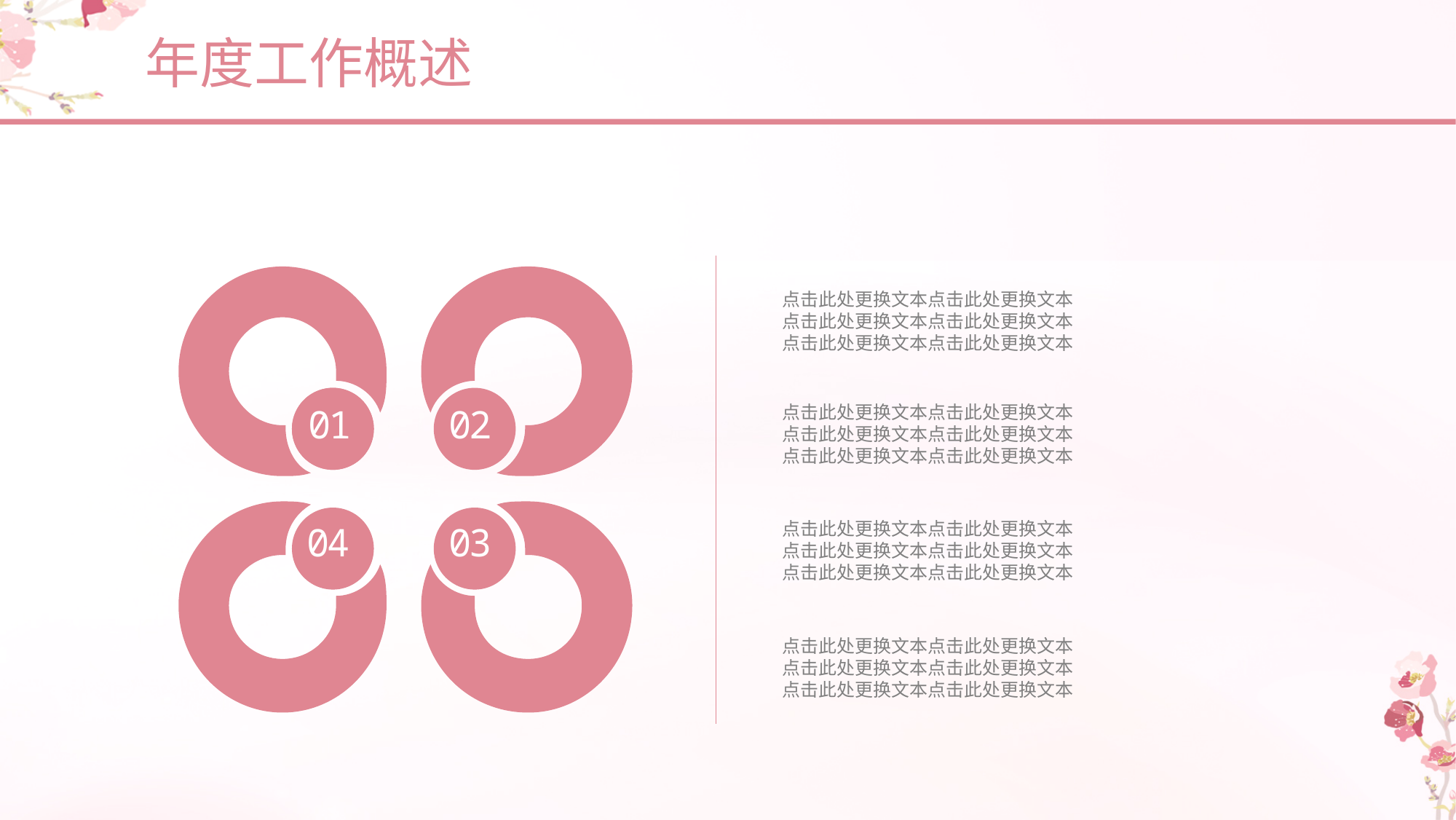

年度工作概述

01

02

04

03
点击此处更换文本点击此处更换文本
点击此处更换文本点击此处更换文本
点击此处更换文本点击此处更换文本
点击此处更换文本点击此处更换文本
点击此处更换文本点击此处更换文本
点击此处更换文本点击此处更换文本
点击此处更换文本点击此处更换文本
点击此处更换文本点击此处更换文本
点击此处更换文本点击此处更换文本
点击此处更换文本点击此处更换文本
点击此处更换文本点击此处更换文本
点击此处更换文本点击此处更换文本